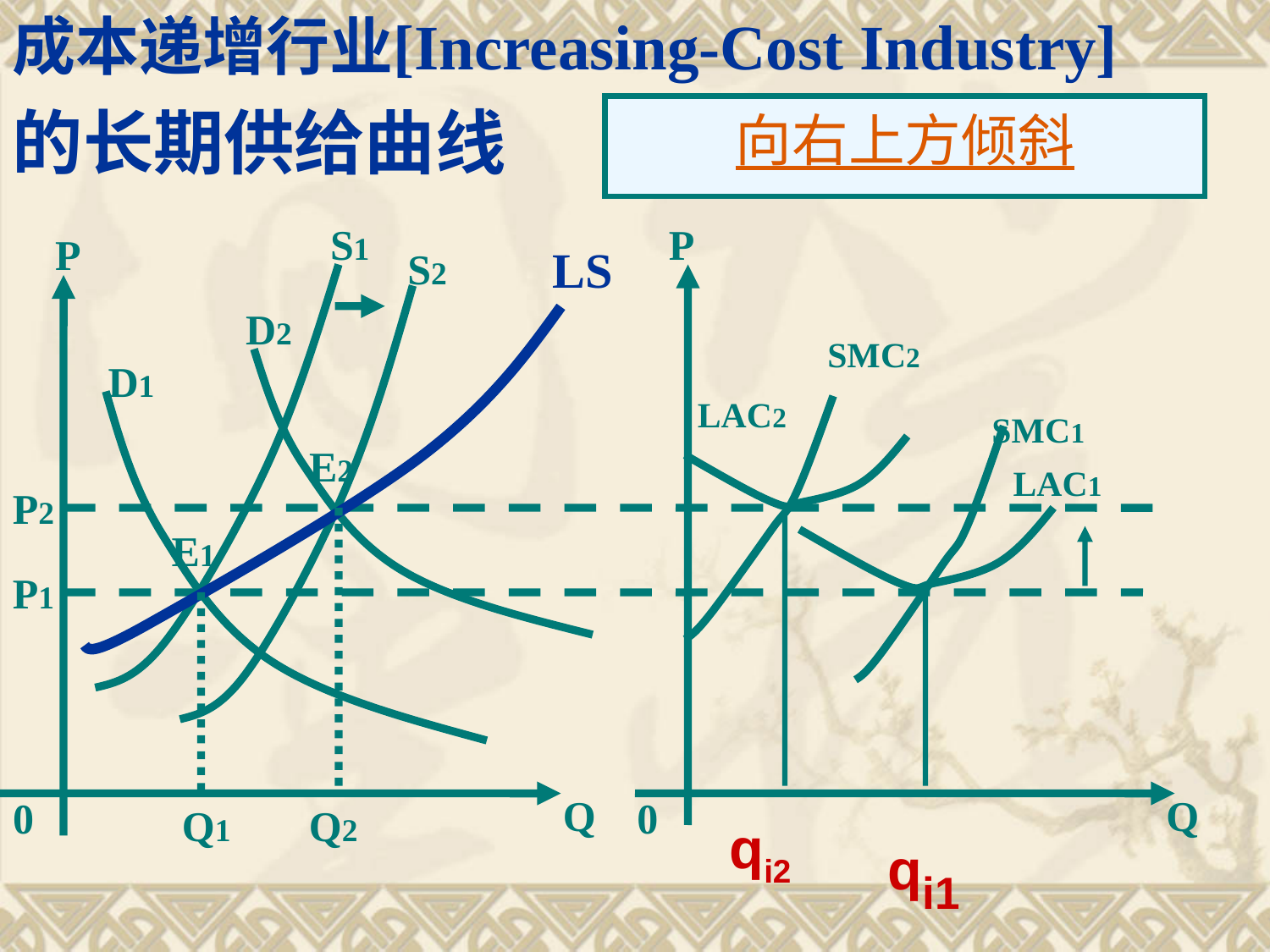

成本递增行业[Increasing-Cost Industry]
的长期供给曲线
向右上方倾斜
S1
P
P
LS
S2

D2

SMC2
D1

LAC2

SMC1

E2

LAC1
P2

E1

P1

Q
Q
0
0

Q1
Q2

qi2
qi1